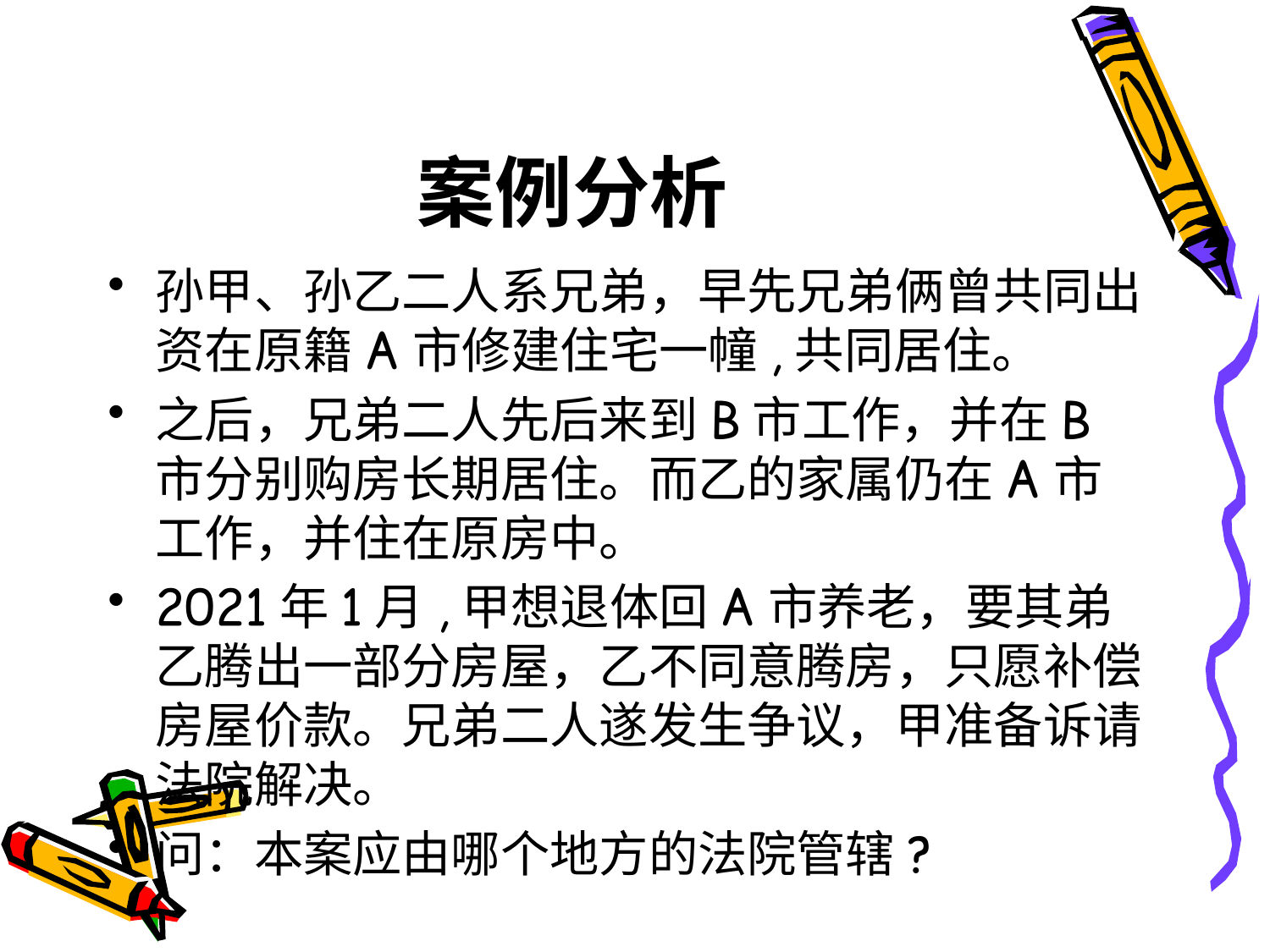

# 案例分析
孙甲、孙乙二人系兄弟，早先兄弟俩曾共同出资在原籍A市修建住宅一幢,共同居住。
之后，兄弟二人先后来到B市工作，并在B市分别购房长期居住。而乙的家属仍在A市工作，并住在原房中。
2021年1月,甲想退体回A市养老，要其弟乙腾出一部分房屋，乙不同意腾房，只愿补偿房屋价款。兄弟二人遂发生争议，甲准备诉请法院解决。
问：本案应由哪个地方的法院管辖?